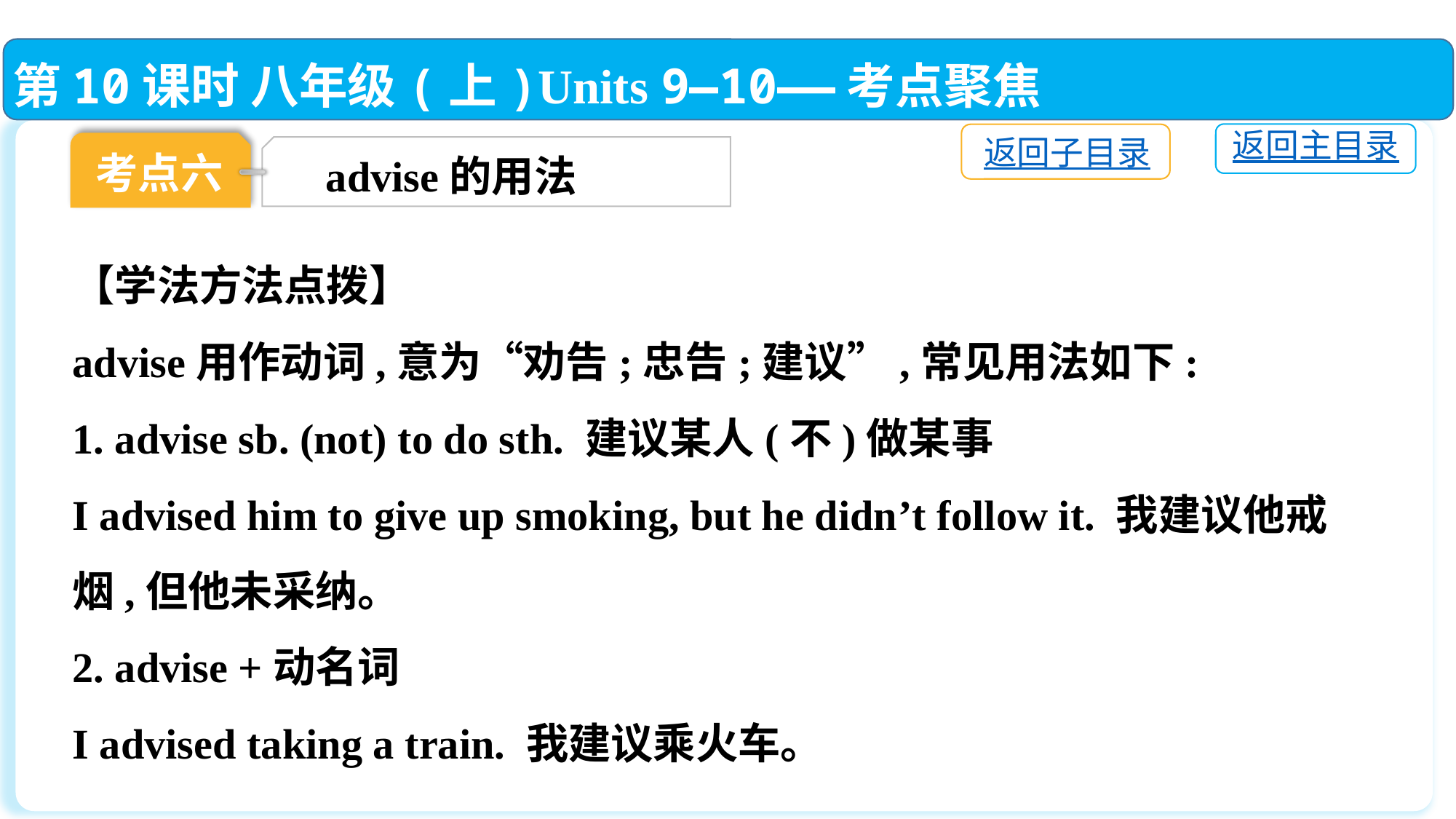

第10课时 八年级(上)Units 9—10——考点聚焦

返回主目录

返回子目录
考点六
advise的用法

【学法方法点拨】
advise用作动词,意为“劝告;忠告;建议”,常见用法如下:
1. advise sb. (not) to do sth. 建议某人(不)做某事
I advised him to give up smoking, but he didn’t follow it. 我建议他戒烟,但他未采纳。
2. advise +动名词
I advised taking a train. 我建议乘火车。